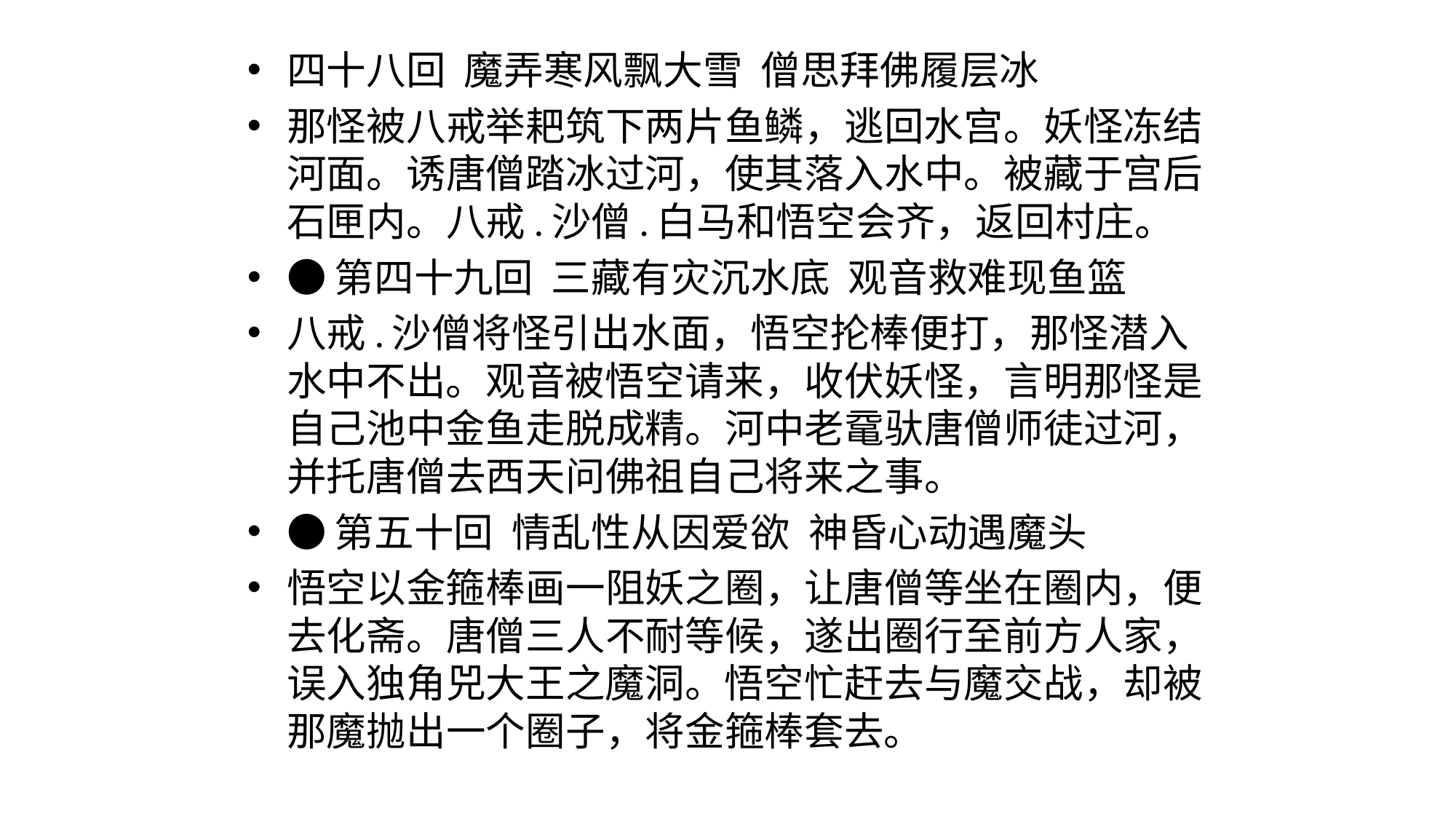

#
四十八回  魔弄寒风飘大雪  僧思拜佛履层冰
那怪被八戒举耙筑下两片鱼鳞，逃回水宫。妖怪冻结河面。诱唐僧踏冰过河，使其落入水中。被藏于宫后石匣内。八戒.沙僧.白马和悟空会齐，返回村庄。
●第四十九回  三藏有灾沉水底  观音救难现鱼篮
八戒.沙僧将怪引出水面，悟空抡棒便打，那怪潜入水中不出。观音被悟空请来，收伏妖怪，言明那怪是自己池中金鱼走脱成精。河中老鼋驮唐僧师徒过河，并托唐僧去西天问佛祖自己将来之事。
●第五十回  情乱性从因爱欲  神昏心动遇魔头
悟空以金箍棒画一阻妖之圈，让唐僧等坐在圈内，便去化斋。唐僧三人不耐等候，遂出圈行至前方人家，误入独角兕大王之魔洞。悟空忙赶去与魔交战，却被那魔抛出一个圈子，将金箍棒套去。